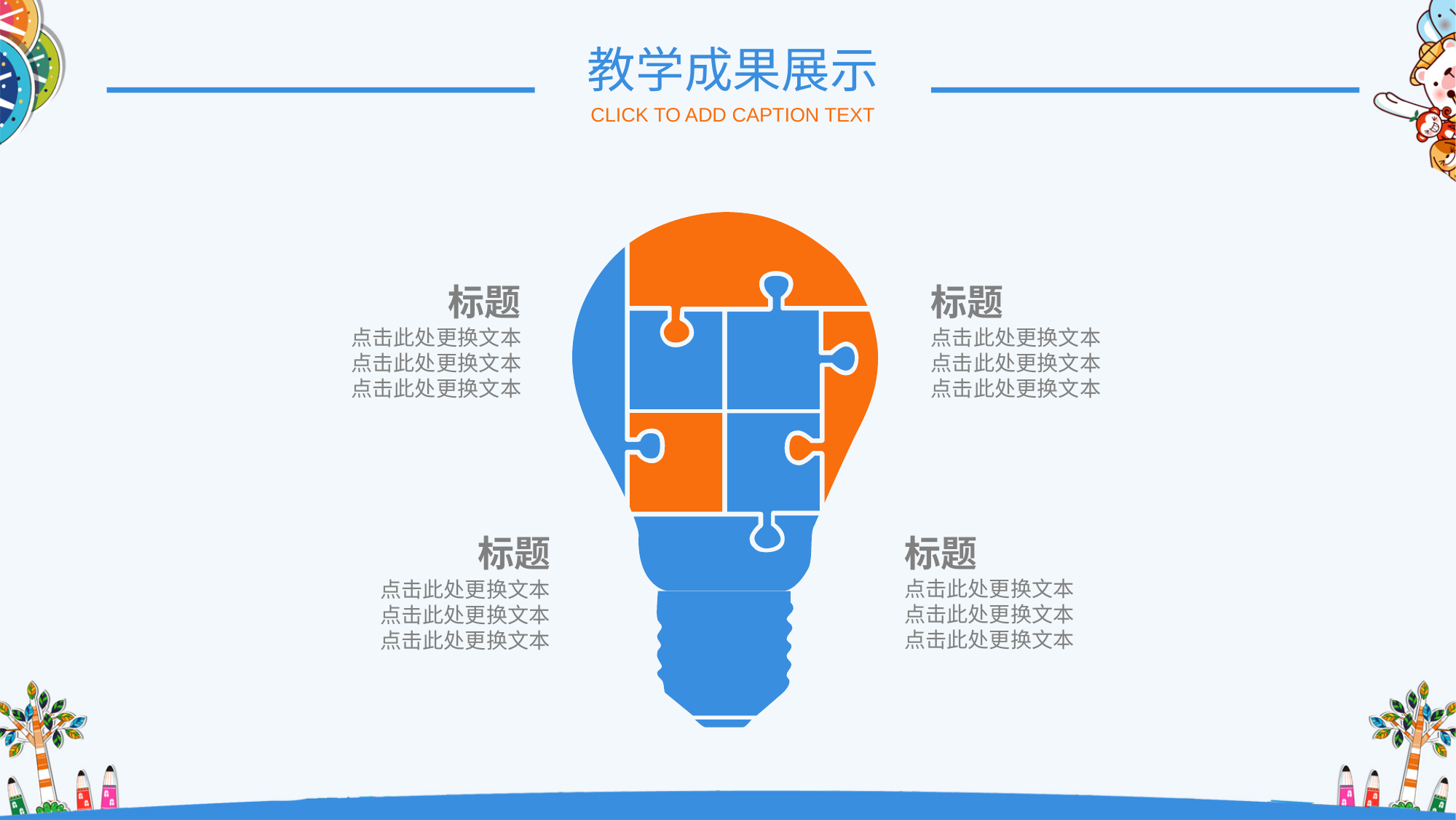

教学成果展示

CLICK TO ADD CAPTION TEXT

标题
标题
点击此处更换文本
点击此处更换文本
点击此处更换文本
点击此处更换文本
点击此处更换文本
点击此处更换文本
标题
标题
点击此处更换文本
点击此处更换文本
点击此处更换文本
点击此处更换文本
点击此处更换文本
点击此处更换文本